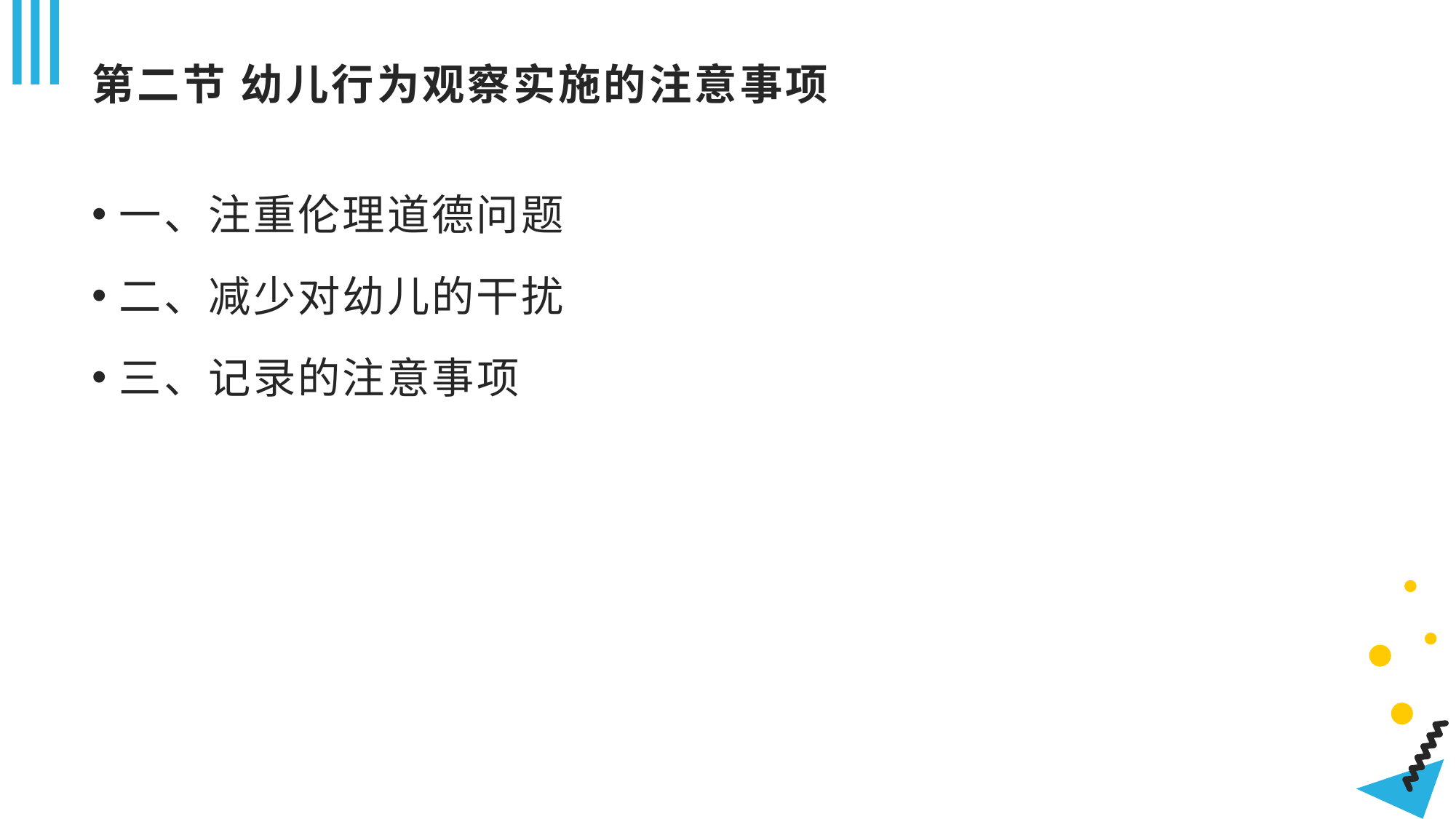

# 第二节 幼儿行为观察实施的注意事项
一、注重伦理道德问题
二、减少对幼儿的干扰
三、记录的注意事项